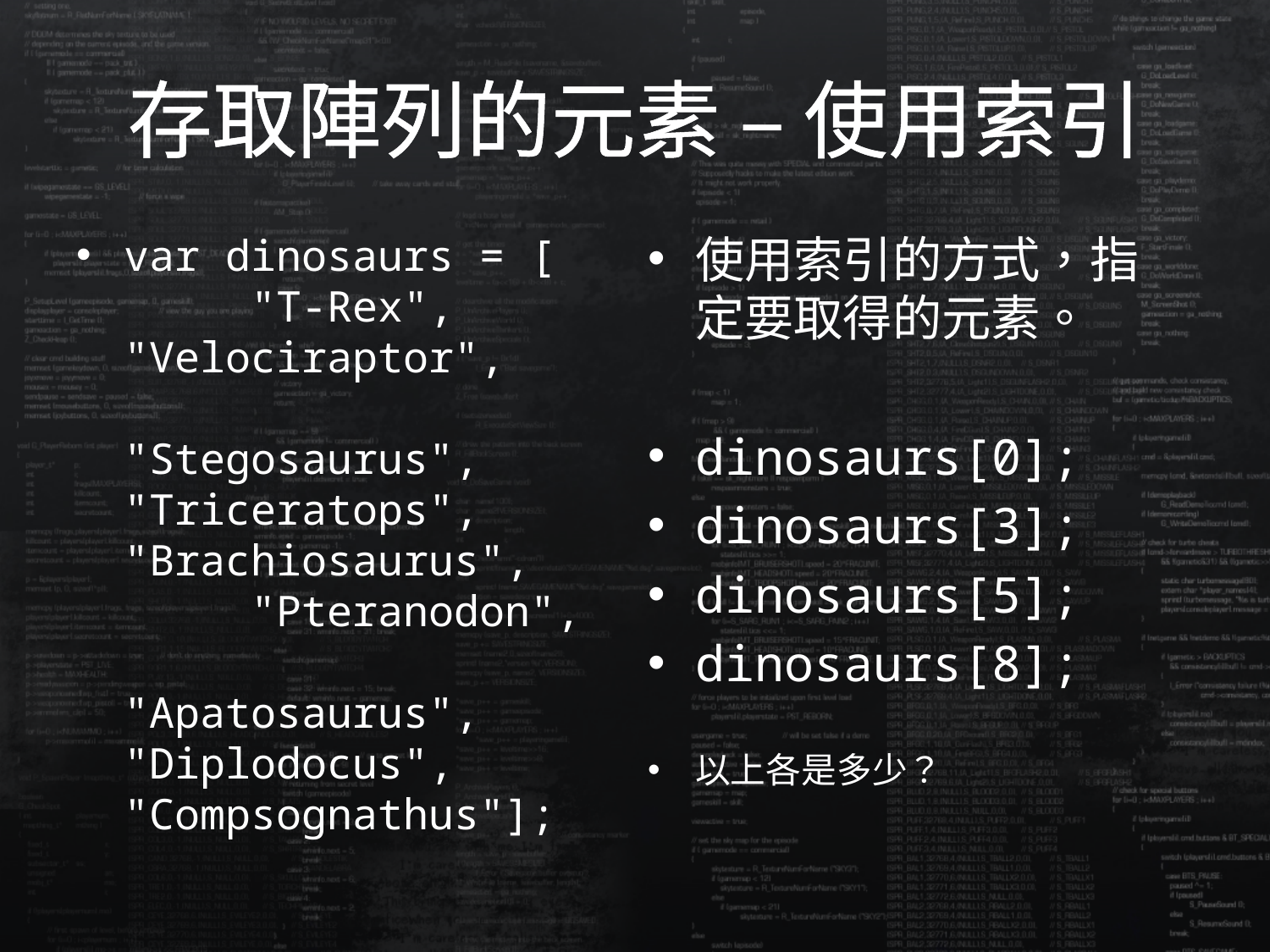

# 存取陣列的元素 – 使用索引
使用索引的方式，指定要取得的元素。

dinosaurs[0];
dinosaurs[3];
dinosaurs[5];
dinosaurs[8];

以上各是多少？
var dinosaurs = [	"T-Rex", 	"Velociraptor", 	"Stegosaurus",	"Triceratops",	"Brachiosaurus",	"Pteranodon",	"Apatosaurus",	"Diplodocus",	"Compsognathus"];